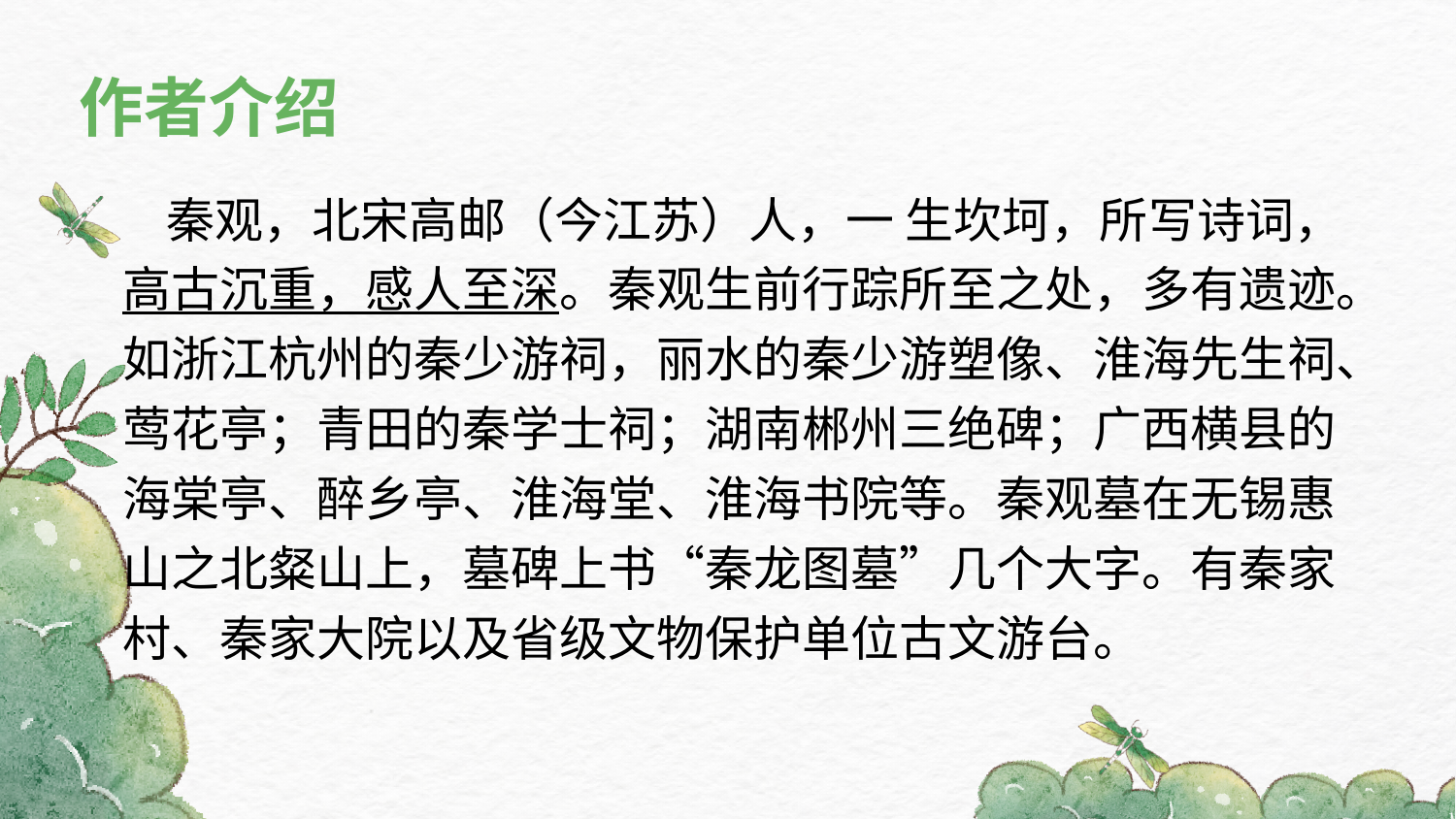

作者介绍
   秦观，北宋高邮（今江苏）人，一 生坎坷，所写诗词，高古沉重，感人至深。秦观生前行踪所至之处，多有遗迹。如浙江杭州的秦少游祠，丽水的秦少游塑像、淮海先生祠、莺花亭；青田的秦学士祠；湖南郴州三绝碑；广西横县的海棠亭、醉乡亭、淮海堂、淮海书院等。秦观墓在无锡惠山之北粲山上，墓碑上书“秦龙图墓”几个大字。有秦家村、秦家大院以及省级文物保护单位古文游台。